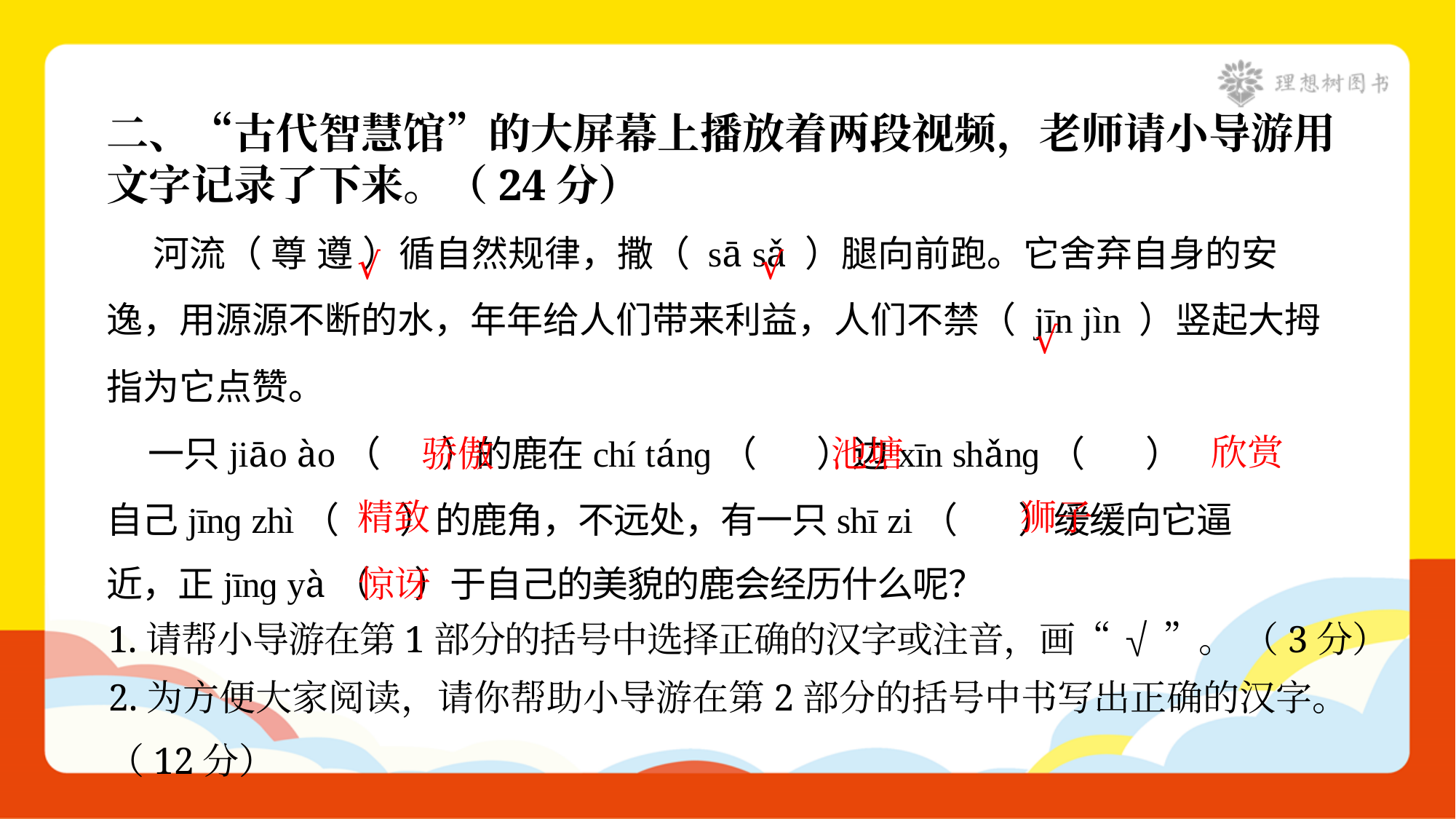

二、“古代智慧馆”的大屏幕上播放着两段视频，老师请小导游用
文字记录了下来。（24分）
    河流（ 尊 遵 ）循自然规律，撒（ sā sǎ ）腿向前跑。它舍弃自身的安
逸，用源源不断的水，年年给人们带来利益，人们不禁（ jīn jìn ）竖起大拇
指为它点赞。
    一只jiāo ào（       ）的鹿在chí tánɡ（       ）边xīn shǎnɡ（       ）
自己jīnɡ zhì（       ）的鹿角，不远处，有一只shī zi（       ）缓缓向它逼
近，正jīnɡ yà（     ）于自己的美貌的鹿会经历什么呢？
√
√
√
欣赏
池塘
骄傲
狮子
精致
惊讶
1.请帮小导游在第1部分的括号中选择正确的汉字或注音，画“ √ ”。 （3分）
2.为方便大家阅读，请你帮助小导游在第2部分的括号中书写出正确的汉字。
（12分）